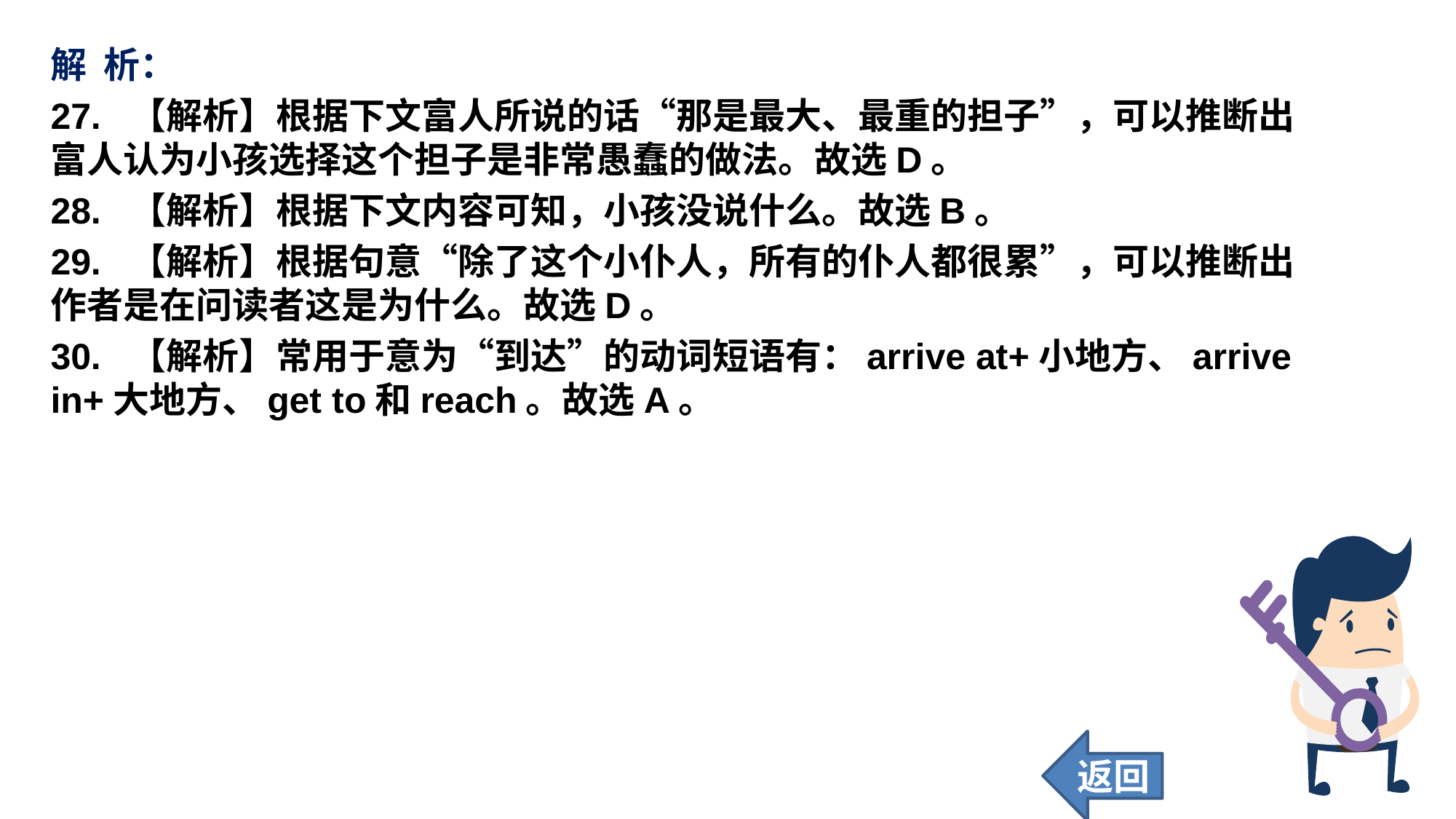

解  析：
27.  【解析】根据下文富人所说的话“那是最大、最重的担子”，可以推断出富人认为小孩选择这个担子是非常愚蠢的做法。故选D。
28.  【解析】根据下文内容可知，小孩没说什么。故选B。
29.  【解析】根据句意“除了这个小仆人，所有的仆人都很累”，可以推断出作者是在问读者这是为什么。故选D。
30.  【解析】常用于意为“到达”的动词短语有：arrive at+小地方、arrive in+大地方、get to和reach。故选A。

返回
28